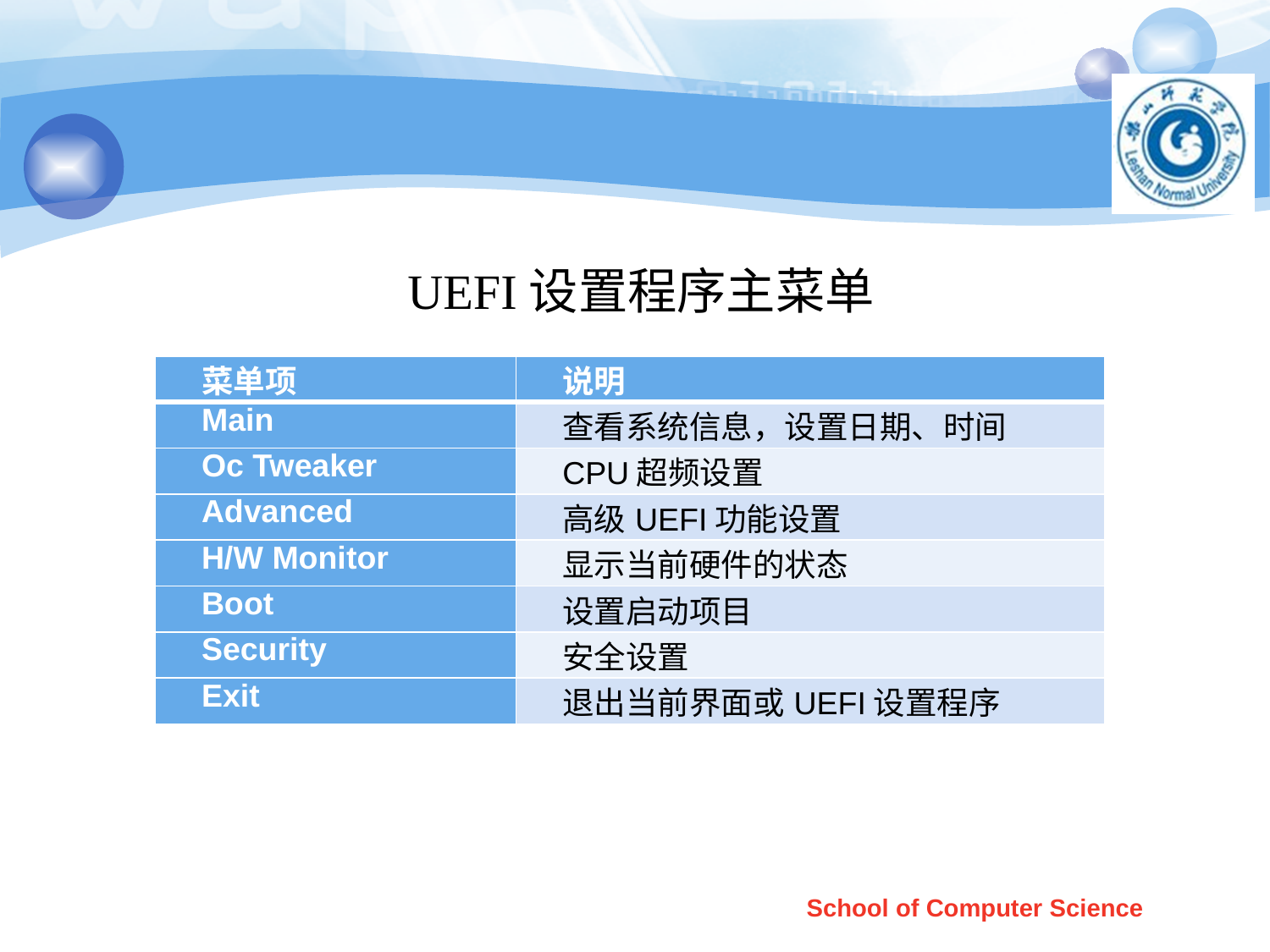

#
                           UEFI设置程序主菜单

| 菜单项 | 说明 |
| --- | --- |
| Main | 查看系统信息，设置日期、时间 |
| Oc Tweaker | CPU超频设置 |
| Advanced | 高级UEFI功能设置 |
| H/W Monitor | 显示当前硬件的状态 |
| Boot | 设置启动项目 |
| Security | 安全设置 |
| Exit | 退出当前界面或UEFI设置程序 |
School of Computer Science